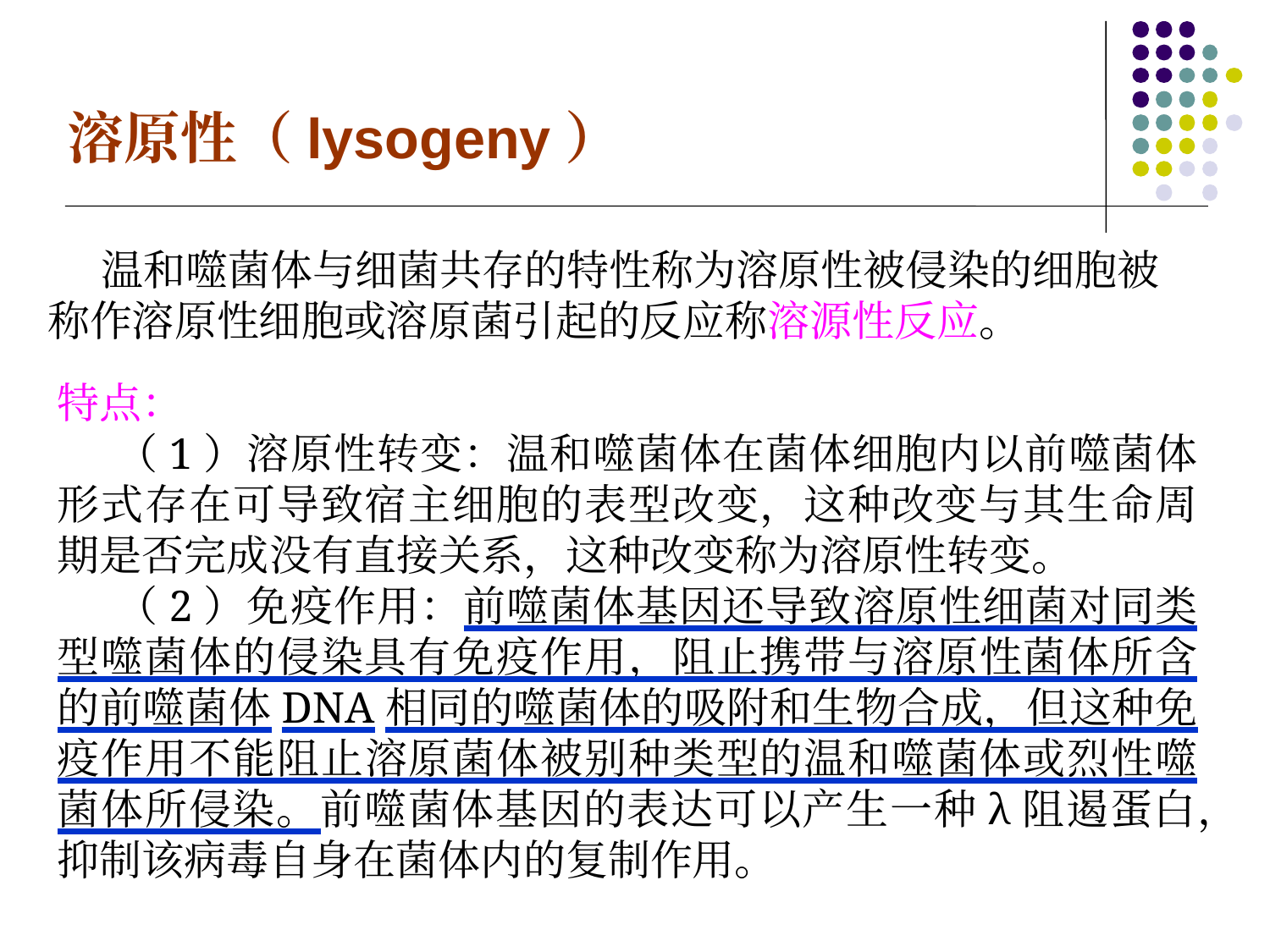

溶原性（lysogeny）
    温和噬菌体与细菌共存的特性称为溶原性被侵染的细胞被称作溶原性细胞或溶原菌引起的反应称溶源性反应。
特点：
    （1）溶原性转变：温和噬菌体在菌体细胞内以前噬菌体形式存在可导致宿主细胞的表型改变，这种改变与其生命周期是否完成没有直接关系，这种改变称为溶原性转变。
    （2）免疫作用：前噬菌体基因还导致溶原性细菌对同类型噬菌体的侵染具有免疫作用，阻止携带与溶原性菌体所含的前噬菌体DNA相同的噬菌体的吸附和生物合成，但这种免疫作用不能阻止溶原菌体被别种类型的温和噬菌体或烈性噬菌体所侵染。前噬菌体基因的表达可以产生一种λ阻遏蛋白，抑制该病毒自身在菌体内的复制作用。